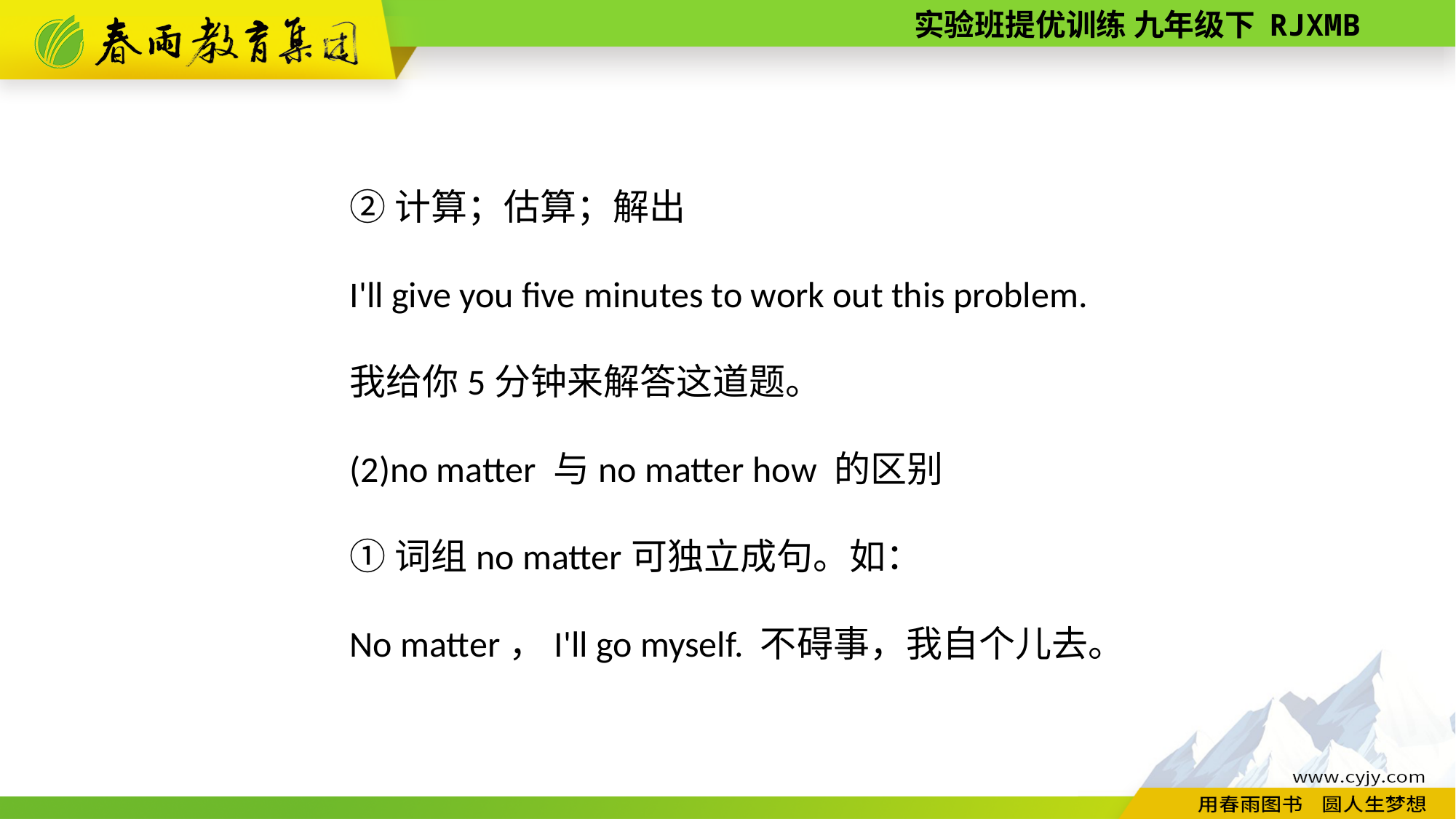

②计算；估算；解出
I'll give you five minutes to work out this problem.
我给你5分钟来解答这道题。
(2)no matter 与no matter how 的区别
①词组no matter可独立成句。如：
No matter，I'll go myself. 不碍事，我自个儿去。